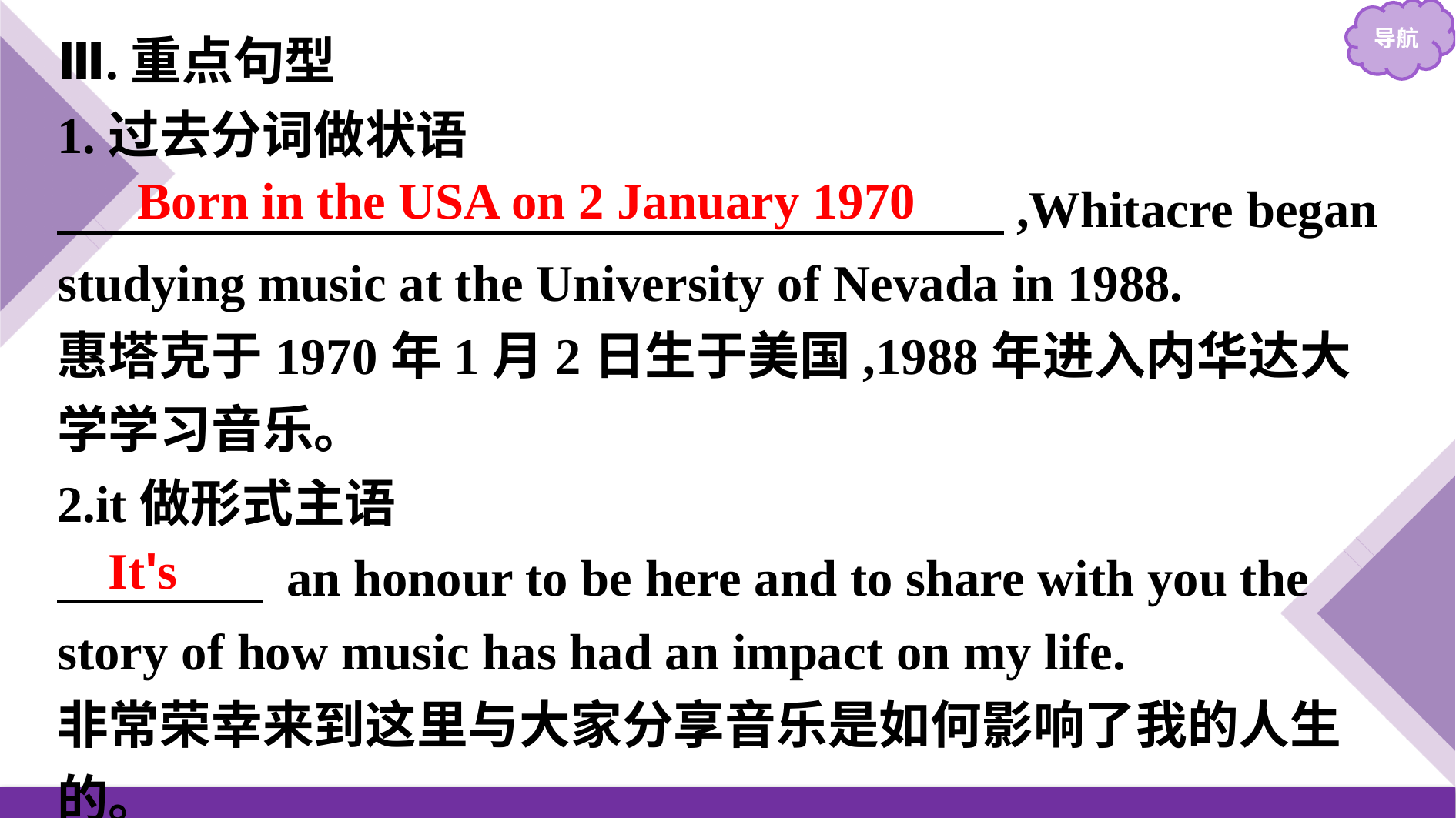

Ⅲ.重点句型
1.过去分词做状语
　　　　　　　　　　　               　　　　,Whitacre began studying music at the University of Nevada in 1988.
惠塔克于1970年1月2日生于美国,1988年进入内华达大学学习音乐。
2.it做形式主语
　　　　 an honour to be here and to share with you the story of how music has had an impact on my life.
非常荣幸来到这里与大家分享音乐是如何影响了我的人生的。
Born in the USA on 2 January 1970
It's